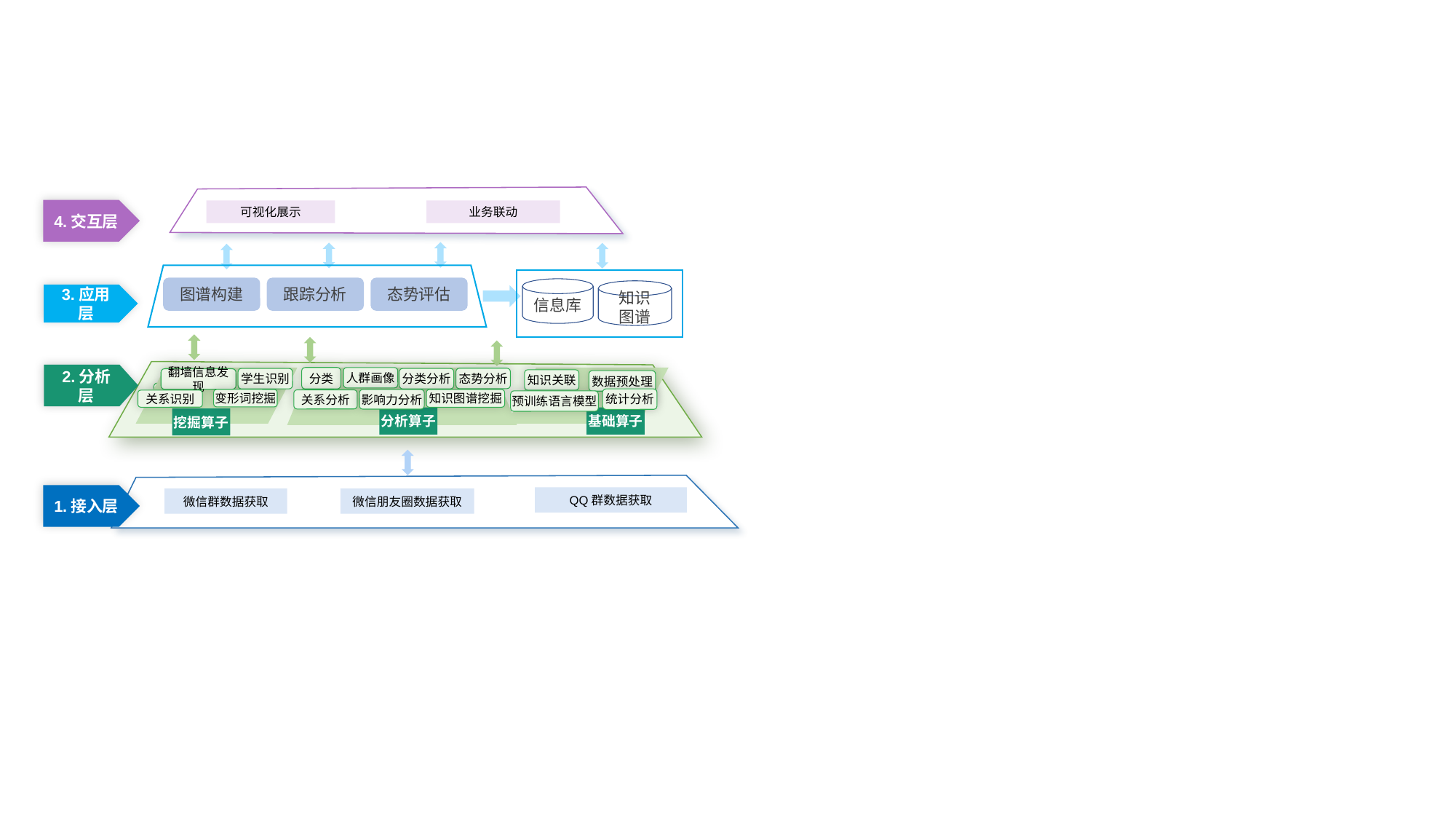

4.交互层
可视化展示
业务联动

信息库
知识
图谱
图谱构建
跟踪分析
态势评估
3.应用层

2.分析层

分类

人群画像
态势分析
分类分析
学生识别
翻墙信息发现
知识关联
数据预处理
信源发现
信源验证
统计分析
变形词挖掘
影响力分析
知识图谱挖掘
关系分析
关系识别
预训练语言模型
分析算子
基础算子
挖掘算子

1.接入层
QQ群数据获取
微信群数据获取
微信朋友圈数据获取